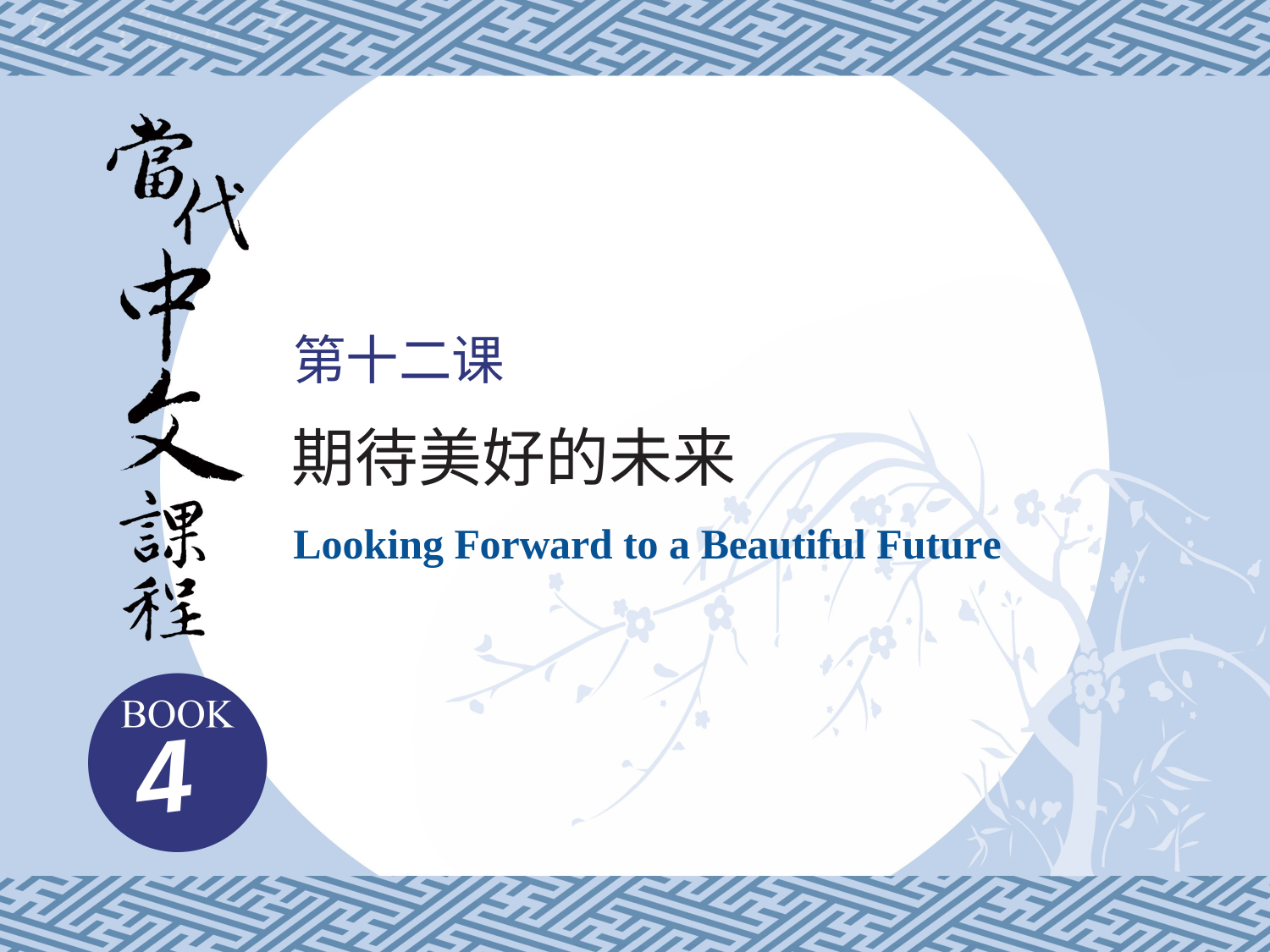

# 第十二课
期待美好的未来
Looking Forward to a Beautiful Future
4